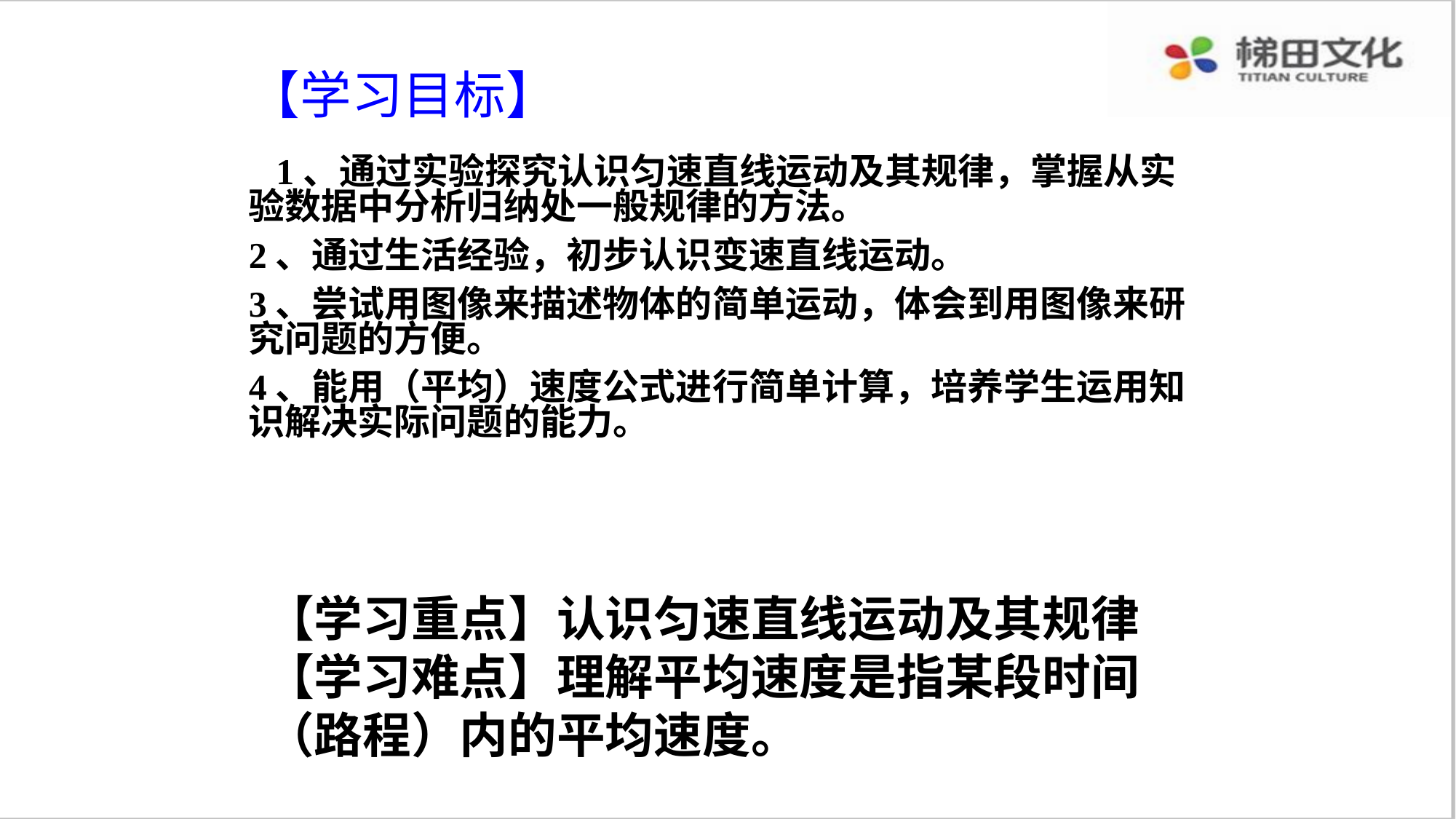

# 【学习目标】
   1、通过实验探究认识匀速直线运动及其规律，掌握从实验数据中分析归纳处一般规律的方法。
2、通过生活经验，初步认识变速直线运动。
3、尝试用图像来描述物体的简单运动，体会到用图像来研究问题的方便。
4、能用（平均）速度公式进行简单计算，培养学生运用知识解决实际问题的能力。
【学习重点】认识匀速直线运动及其规律
【学习难点】理解平均速度是指某段时间（路程）内的平均速度。
2